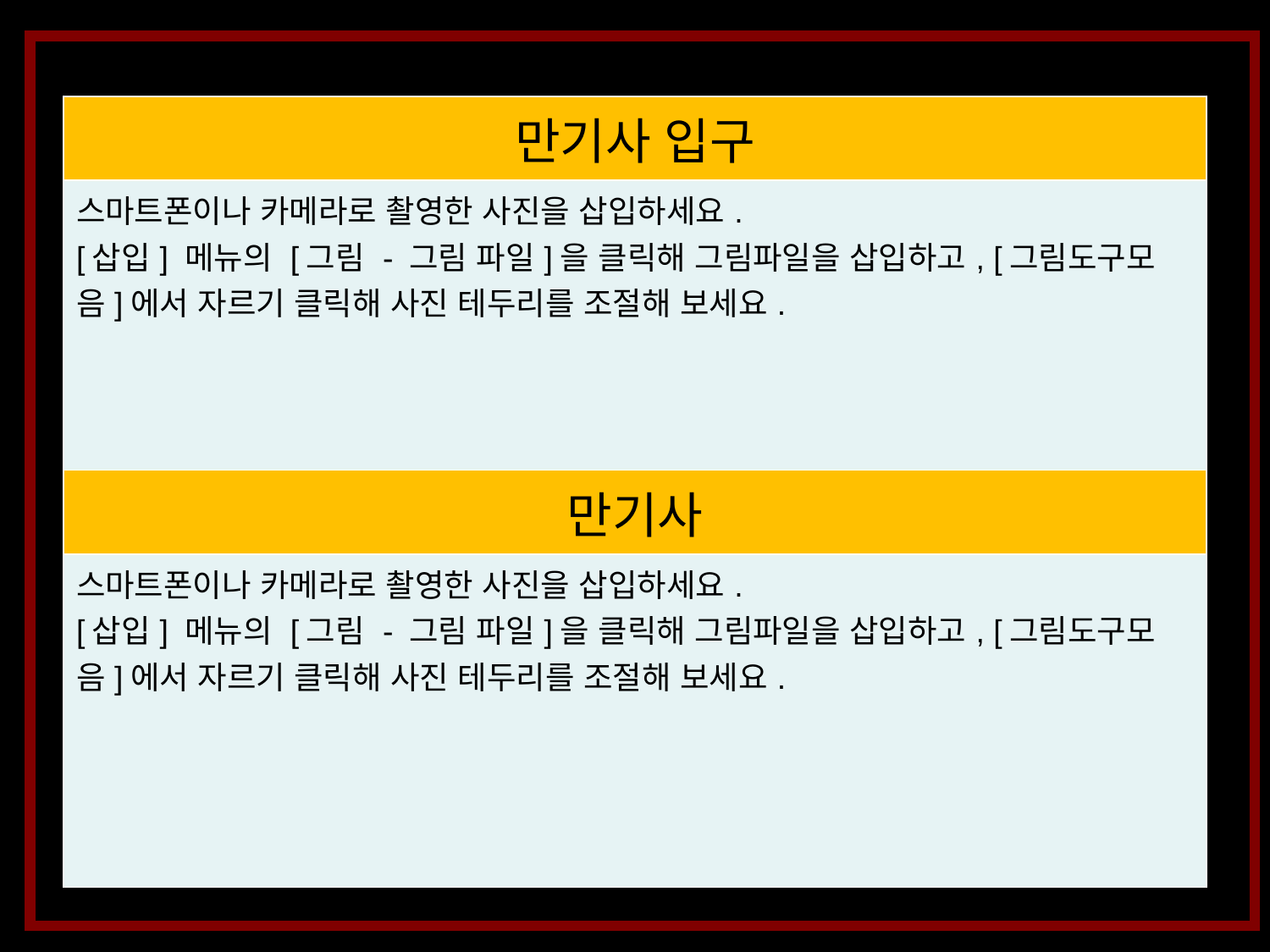

| 만기사 입구 |
| --- |
| 스마트폰이나 카메라로 촬영한 사진을 삽입하세요. [삽입] 메뉴의 [그림 - 그림 파일]을 클릭해 그림파일을 삽입하고, [그림도구모음]에서 자르기 클릭해 사진 테두리를 조절해 보세요. |
| 만기사 |
| 스마트폰이나 카메라로 촬영한 사진을 삽입하세요. [삽입] 메뉴의 [그림 - 그림 파일]을 클릭해 그림파일을 삽입하고, [그림도구모음]에서 자르기 클릭해 사진 테두리를 조절해 보세요. |